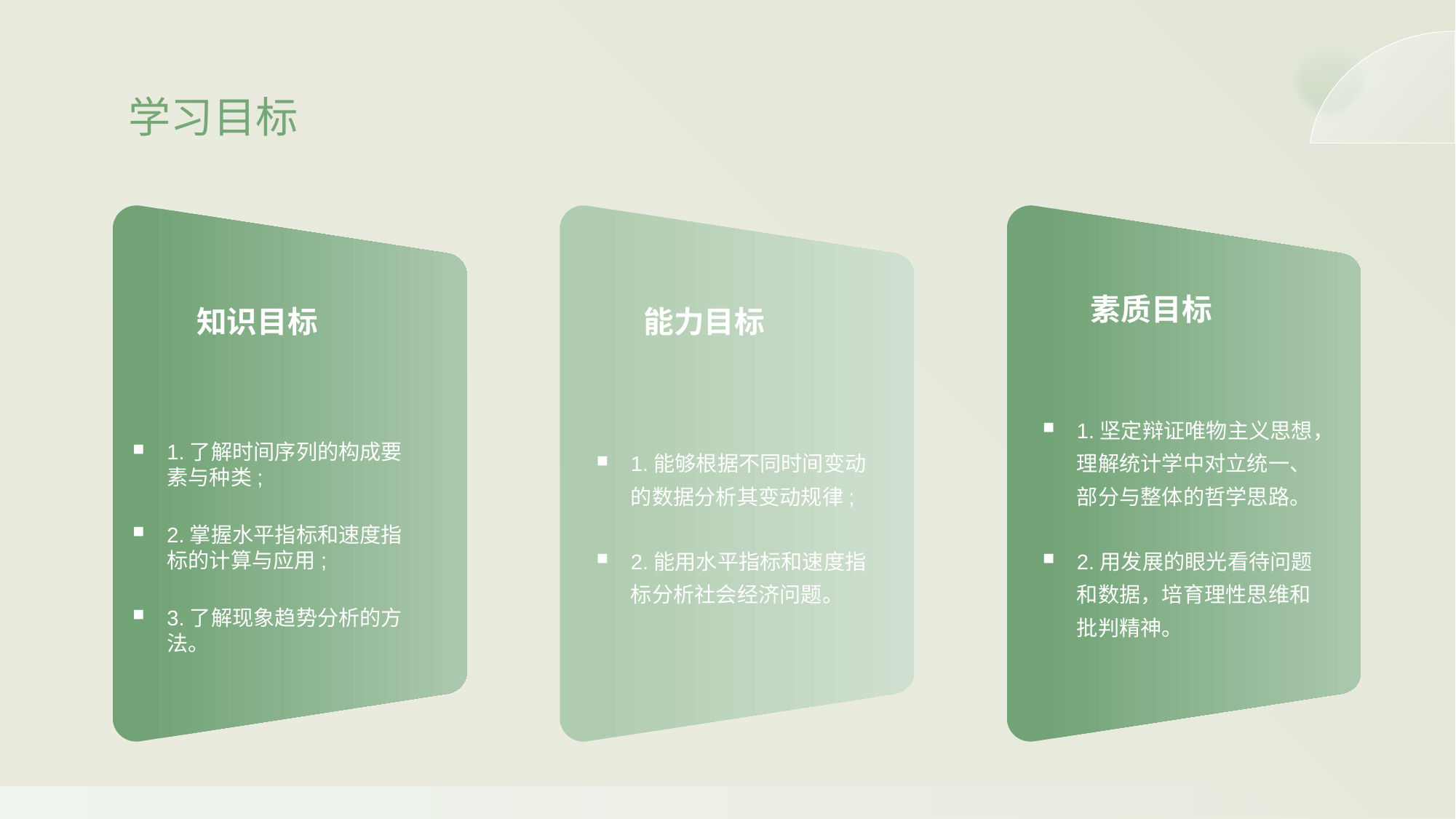

学习目标

素质目标
知识目标
能力目标
1.能够根据不同时间变动的数据分析其变动规律;
2.能用水平指标和速度指标分析社会经济问题。
1.坚定辩证唯物主义思想，理解统计学中对立统一、部分与整体的哲学思路。
2.用发展的眼光看待问题和数据，培育理性思维和批判精神。
1.了解时间序列的构成要素与种类;
2.掌握水平指标和速度指标的计算与应用;
3.了解现象趋势分析的方法。